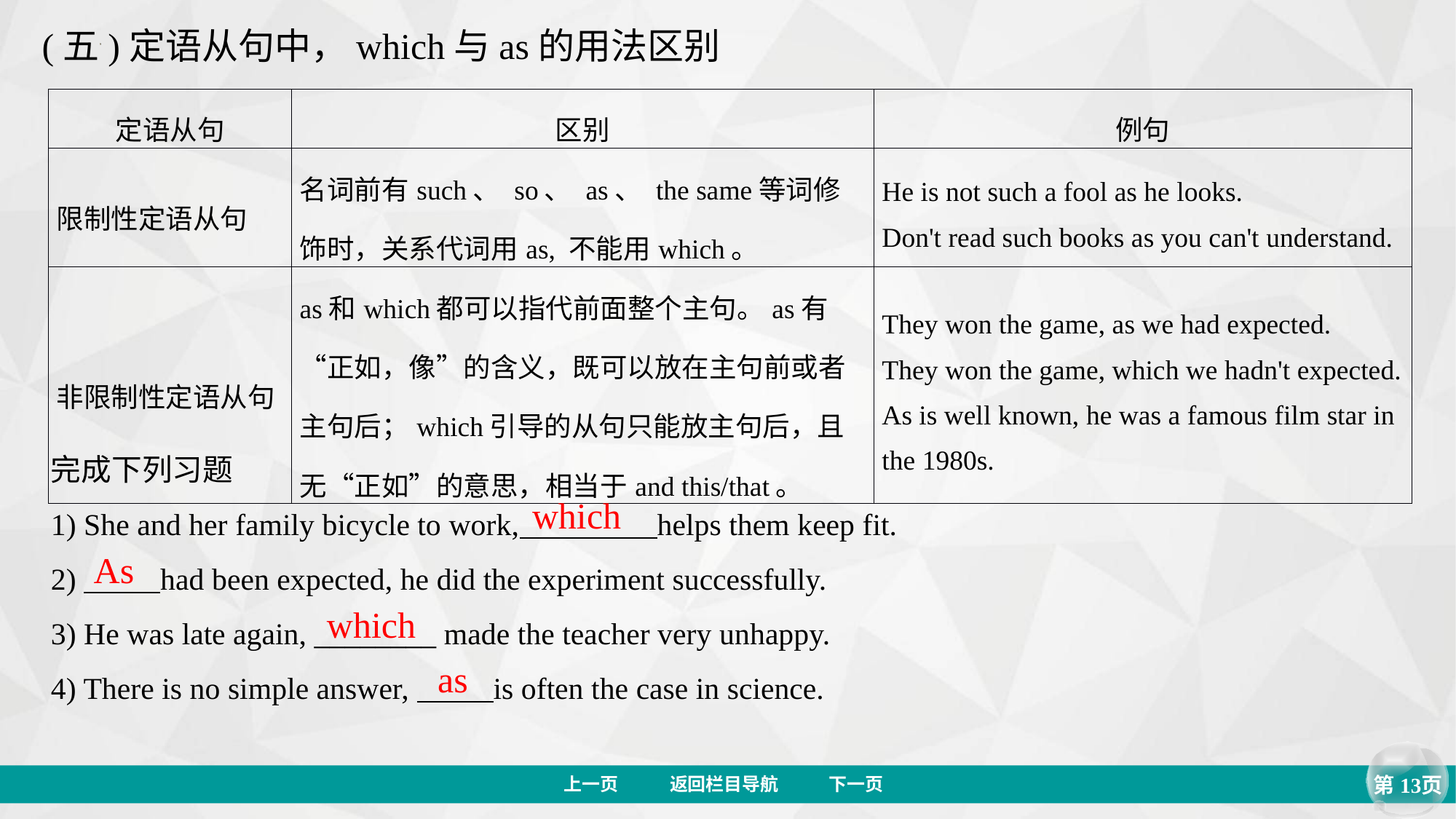

(五)定语从句中，which与as的用法区别
| 定语从句 | 区别 | 例句 |
| --- | --- | --- |
| 限制性定语从句 | 名词前有such、 so、 as、 the same等词修饰时，关系代词用as, 不能用which。 | He is not such a fool as he looks. Don't read such books as you can't understand. |
| 非限制性定语从句 | as和which都可以指代前面整个主句。as有“正如，像”的含义，既可以放在主句前或者主句后；which引导的从句只能放主句后，且无“正如”的意思，相当于and this/that。 | They won the game, as we had expected. They won the game, which we hadn't expected. As is well known, he was a famous film star in the 1980s. |
完成下列习题
1) She and her family bicycle to work,                  helps them keep fit.
2)           had been expected, he did the experiment successfully.
3) He was late again, ________ made the teacher very unhappy.
4) There is no simple answer,           is often the case in science.
which
As
which
as